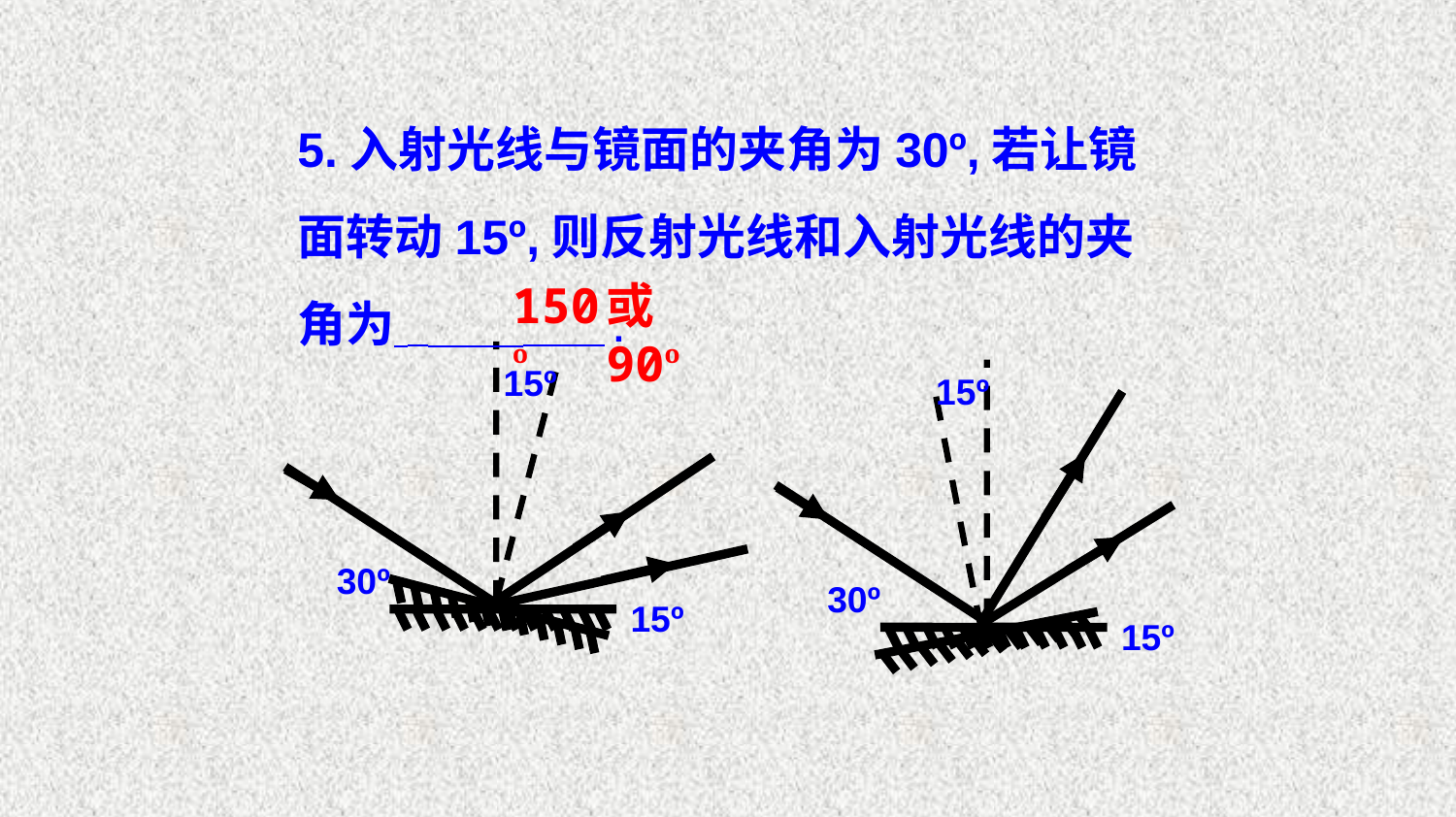

5.入射光线与镜面的夹角为30º,若让镜面转动15º,则反射光线和入射光线的夹角为                  .
150º
或90º

15º

15º

30º

30º
15º
15º